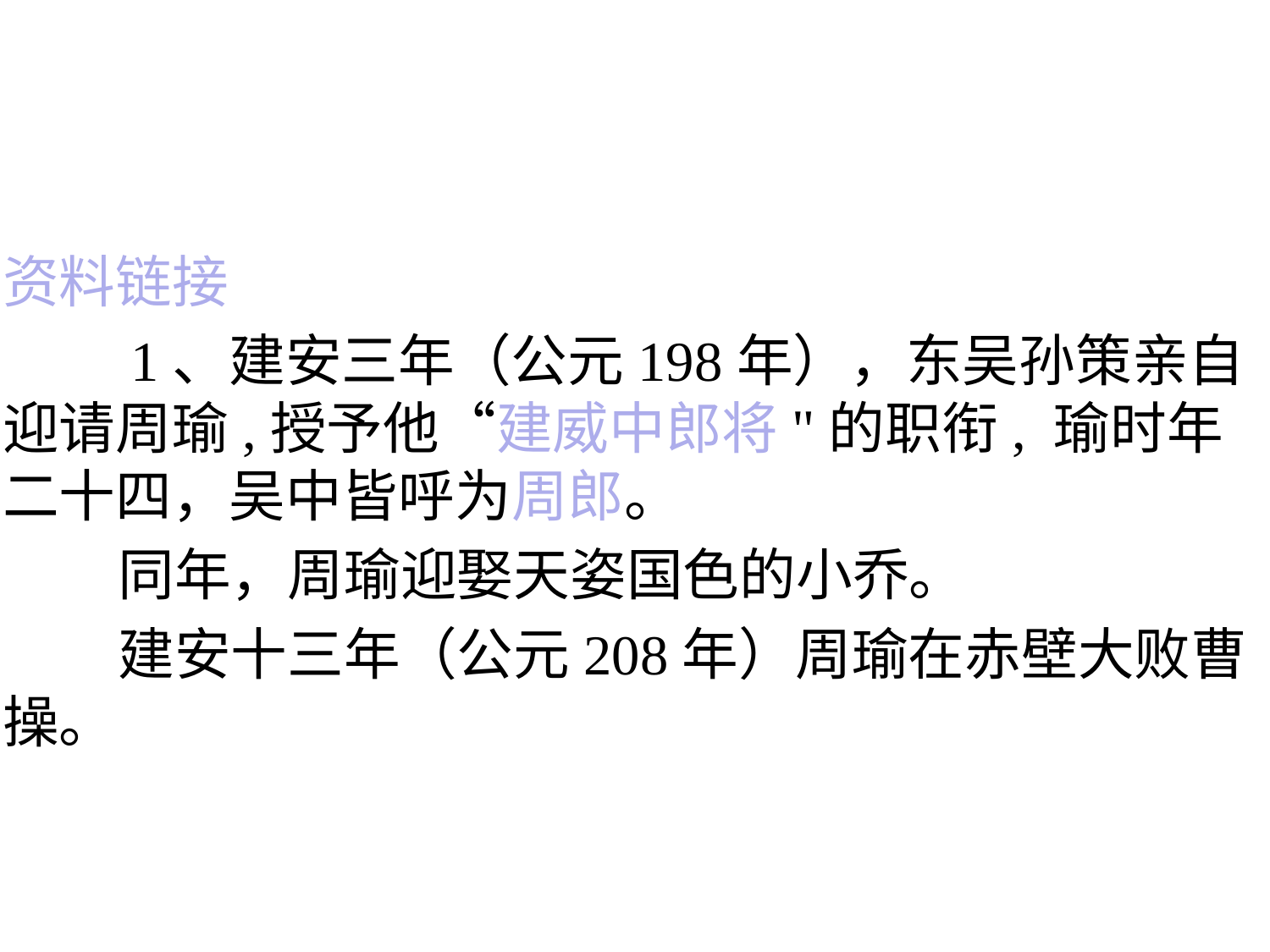

资料链接
         1、建安三年（公元198年），东吴孙策亲自迎请周瑜,授予他“建威中郎将"的职衔, 瑜时年二十四，吴中皆呼为周郎。
        同年，周瑜迎娶天姿国色的小乔。
        建安十三年（公元208年）周瑜在赤壁大败曹操。